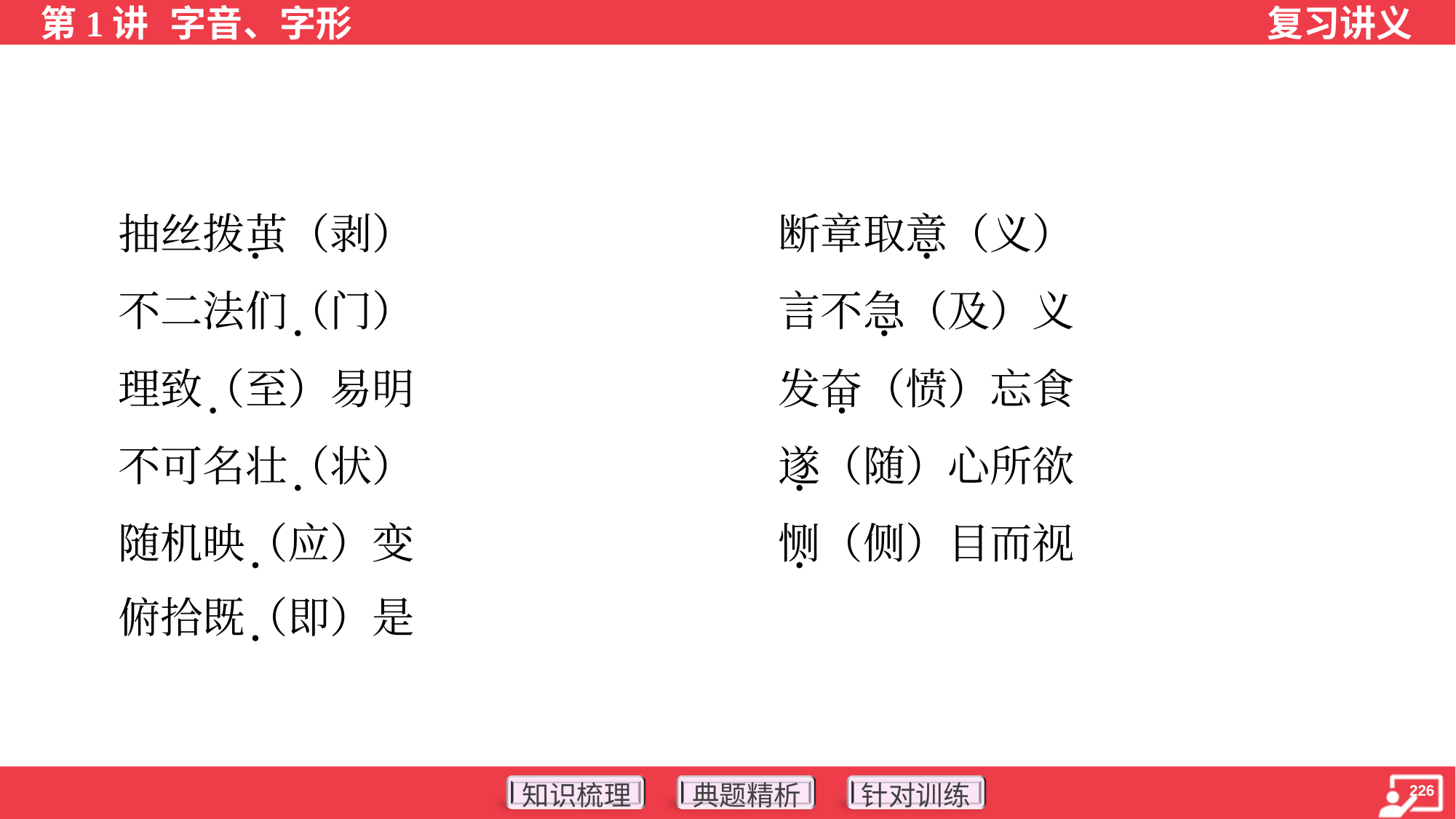

抽丝拨茧（剥）	断章取意（义）
    不二法们（门）	言不急（及）义
    理致（至）易明	发奋（愤）忘食
    不可名壮（状）	遂（随）心所欲
    随机映（应）变	恻（侧）目而视
    俯拾既（即）是